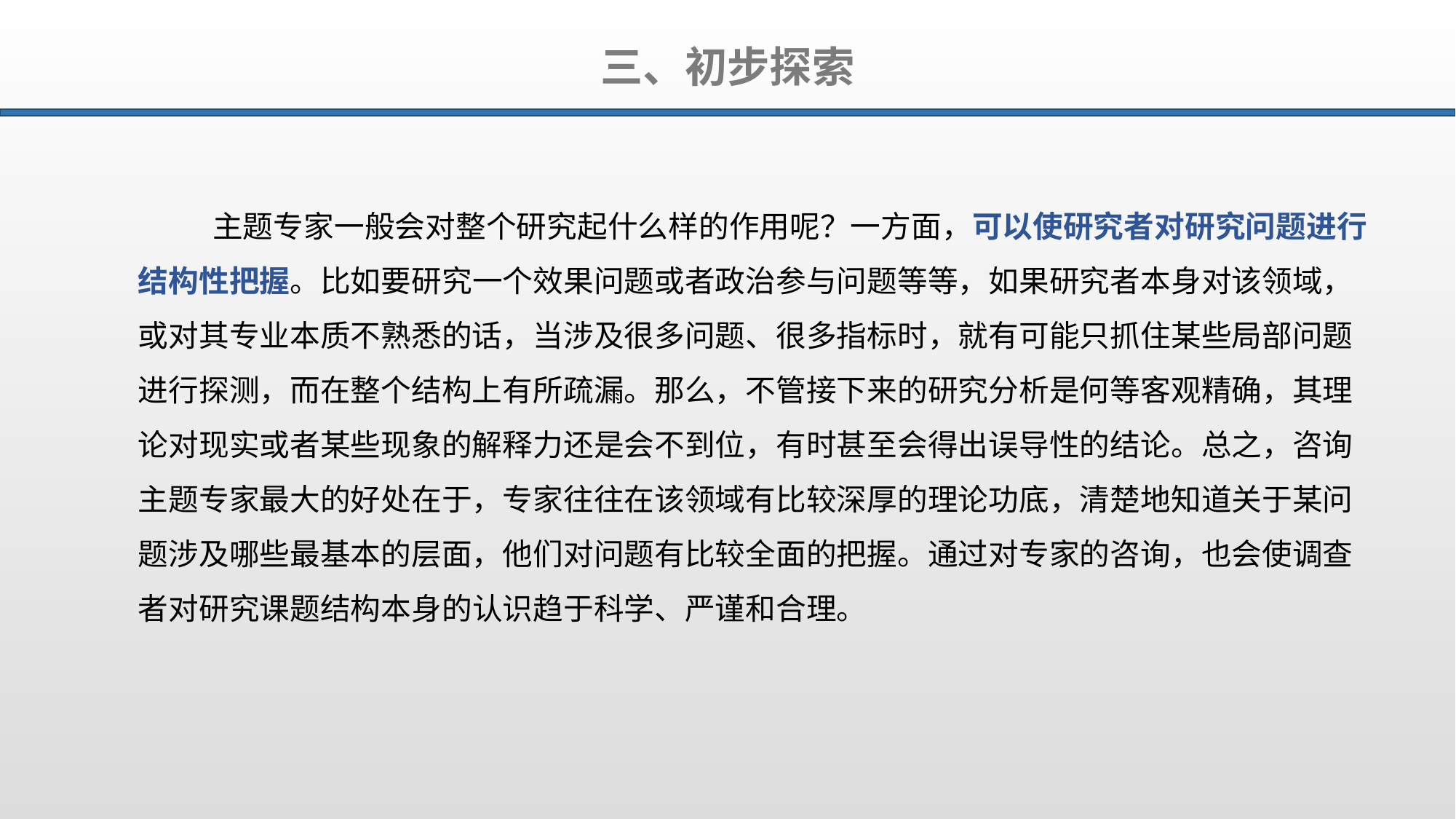

三、初步探索

 主题专家一般会对整个研究起什么样的作用呢？一方面，可以使研究者对研究问题进行结构性把握。比如要研究一个效果问题或者政治参与问题等等，如果研究者本身对该领域，或对其专业本质不熟悉的话，当涉及很多问题、很多指标时，就有可能只抓住某些局部问题进行探测，而在整个结构上有所疏漏。那么，不管接下来的研究分析是何等客观精确，其理论对现实或者某些现象的解释力还是会不到位，有时甚至会得出误导性的结论。总之，咨询主题专家最大的好处在于，专家往往在该领域有比较深厚的理论功底，清楚地知道关于某问题涉及哪些最基本的层面，他们对问题有比较全面的把握。通过对专家的咨询，也会使调查者对研究课题结构本身的认识趋于科学、严谨和合理。